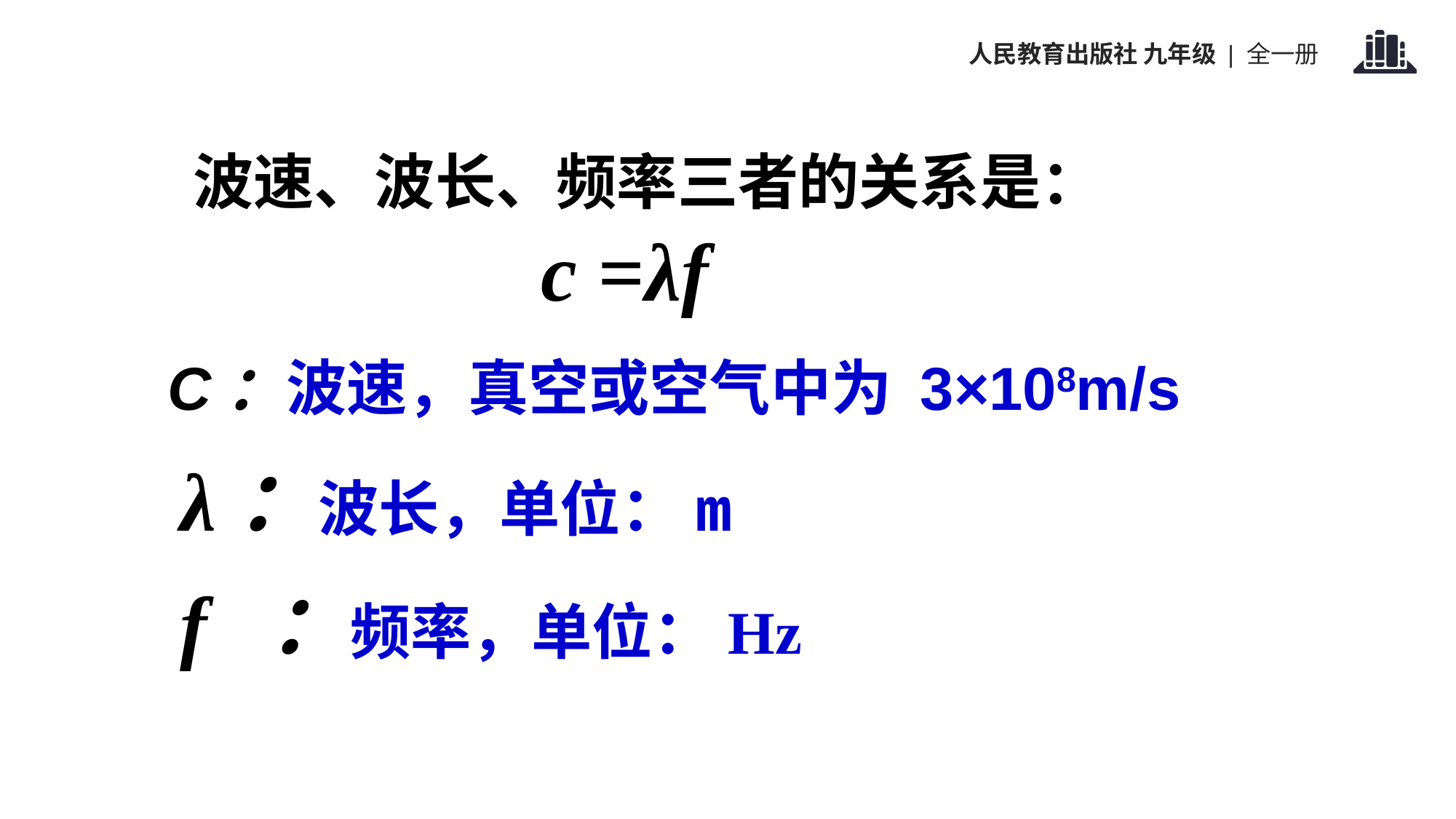

波速、波长、频率三者的关系是：
c =λf
C：波速，真空或空气中为 3×108m/s
λ：波长，单位：m
f  ：频率，单位：Hz